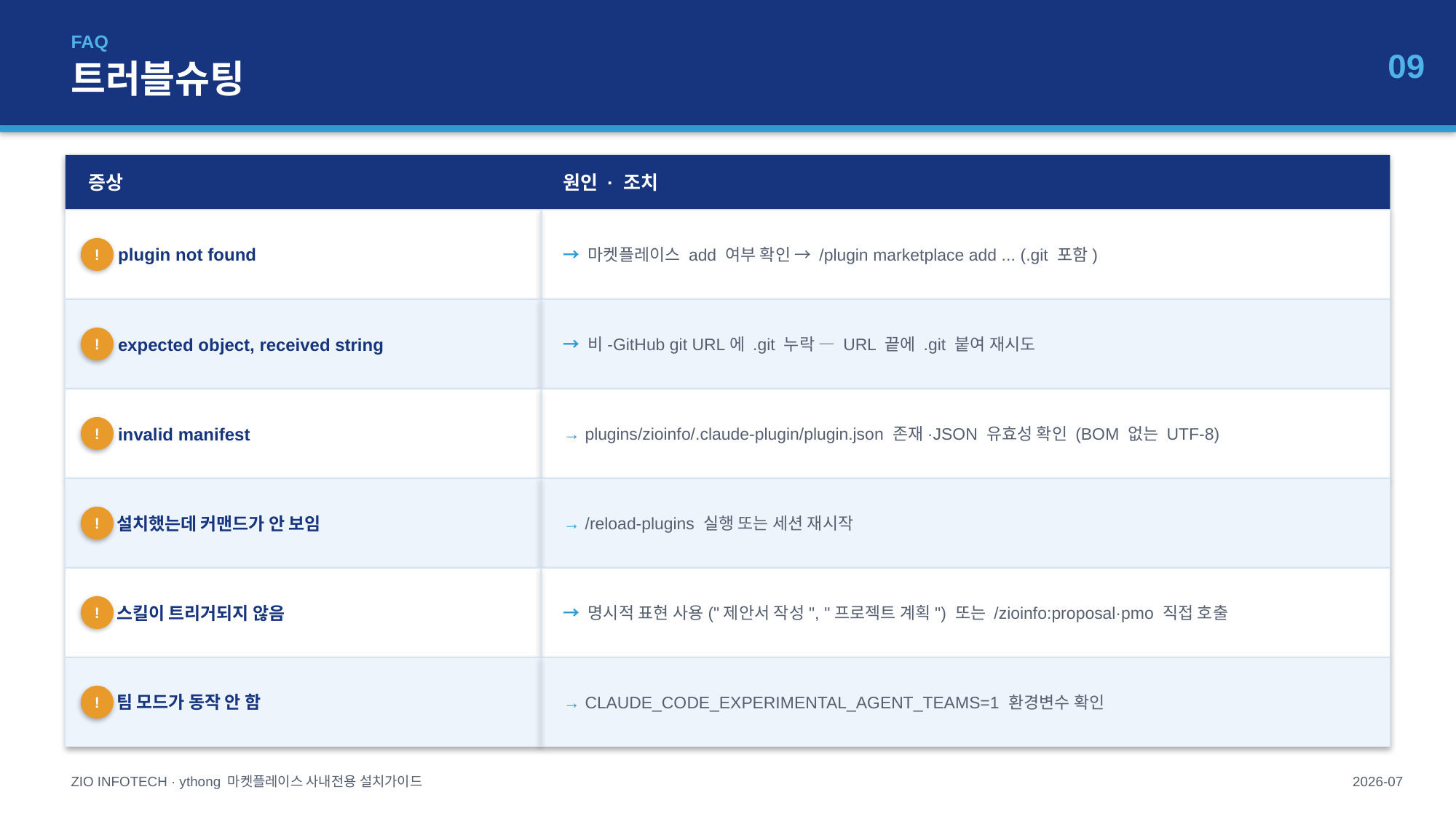

FAQ
트러블슈팅
09

증상
원인 · 조치

      plugin not found

→ 마켓플레이스 add 여부 확인 → /plugin marketplace add ... (.git 포함)
!

      expected object, received string

→ 비-GitHub git URL에 .git 누락 — URL 끝에 .git 붙여 재시도
!

      invalid manifest

→ plugins/zioinfo/.claude-plugin/plugin.json 존재·JSON 유효성 확인 (BOM 없는 UTF-8)
!

      설치했는데 커맨드가 안 보임

→ /reload-plugins 실행 또는 세션 재시작
!

      스킬이 트리거되지 않음

→ 명시적 표현 사용("제안서 작성", "프로젝트 계획") 또는 /zioinfo:proposal·pmo 직접 호출
!

      팀 모드가 동작 안 함

→ CLAUDE_CODE_EXPERIMENTAL_AGENT_TEAMS=1 환경변수 확인
!
ZIO INFOTECH · ythong 마켓플레이스 사내전용 설치가이드
2026-07